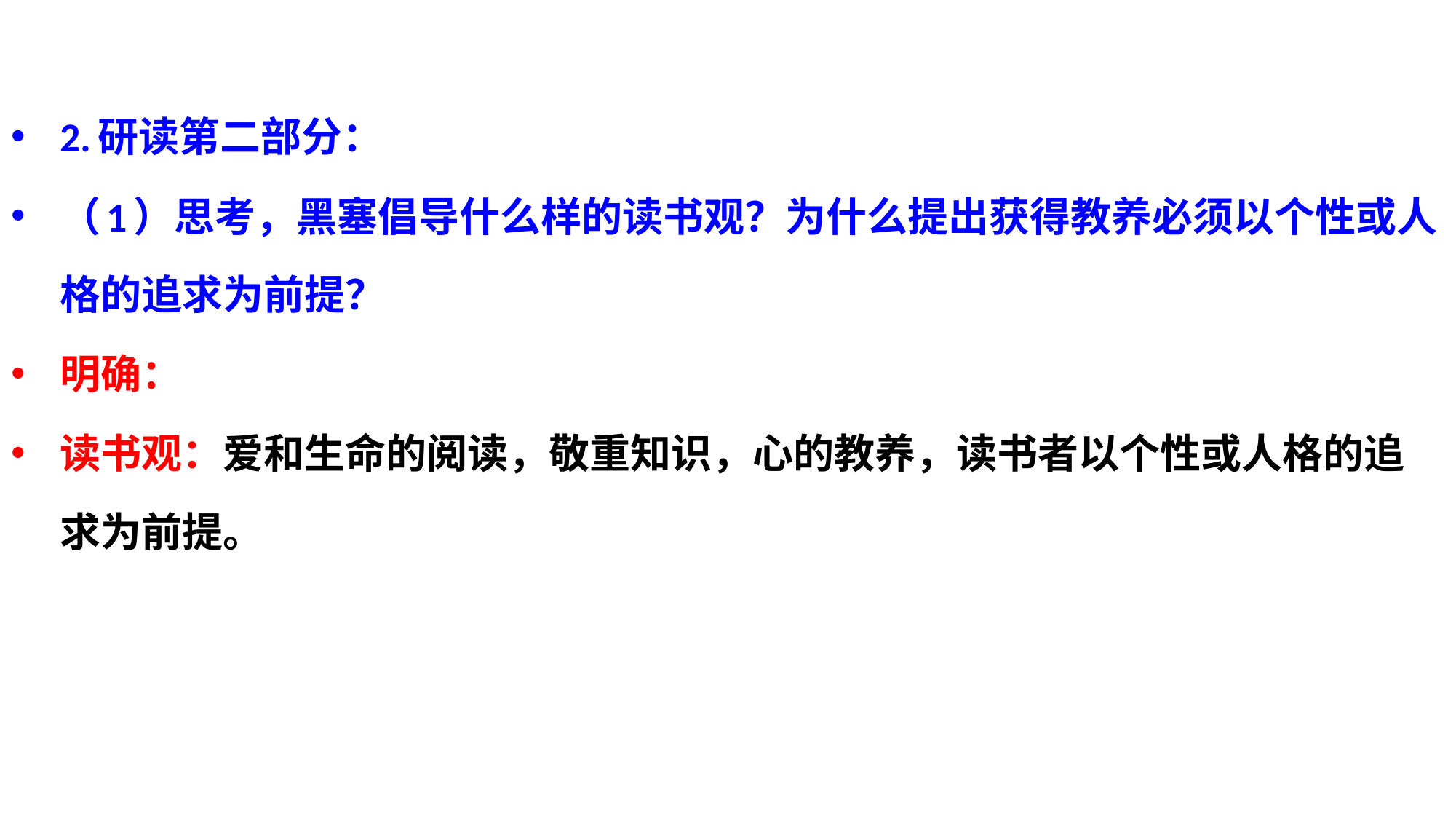

2.研读第二部分：
（1）思考，黑塞倡导什么样的读书观？为什么提出获得教养必须以个性或人格的追求为前提？
明确：
读书观：爱和生命的阅读，敬重知识，心的教养，读书者以个性或人格的追求为前提。